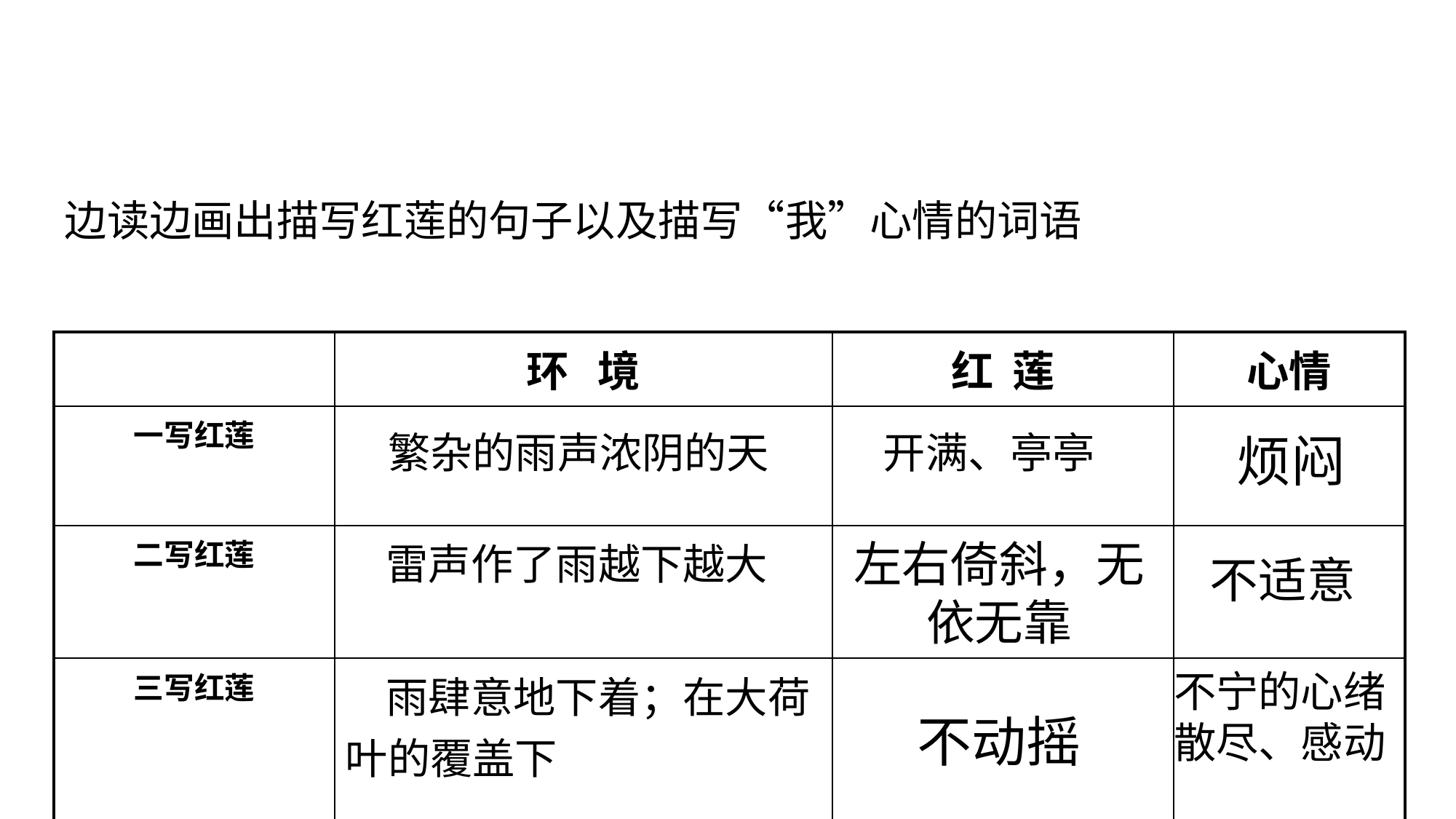

边读边画出描写红莲的句子以及描写“我”心情的词语

|  | 环 境 | 红 莲 | 心情 |
| --- | --- | --- | --- |
| 一写红莲 |  |  |  |
| 二写红莲 | 雷声作了雨越下越大 |  |  |
| 三写红莲 | 雨肆意地下着；在大荷叶的覆盖下 |  |  |
繁杂的雨声浓阴的天
开满、亭亭
烦闷
左右倚斜，无依无靠
不适意
不宁的心绪
散尽、感动
不动摇